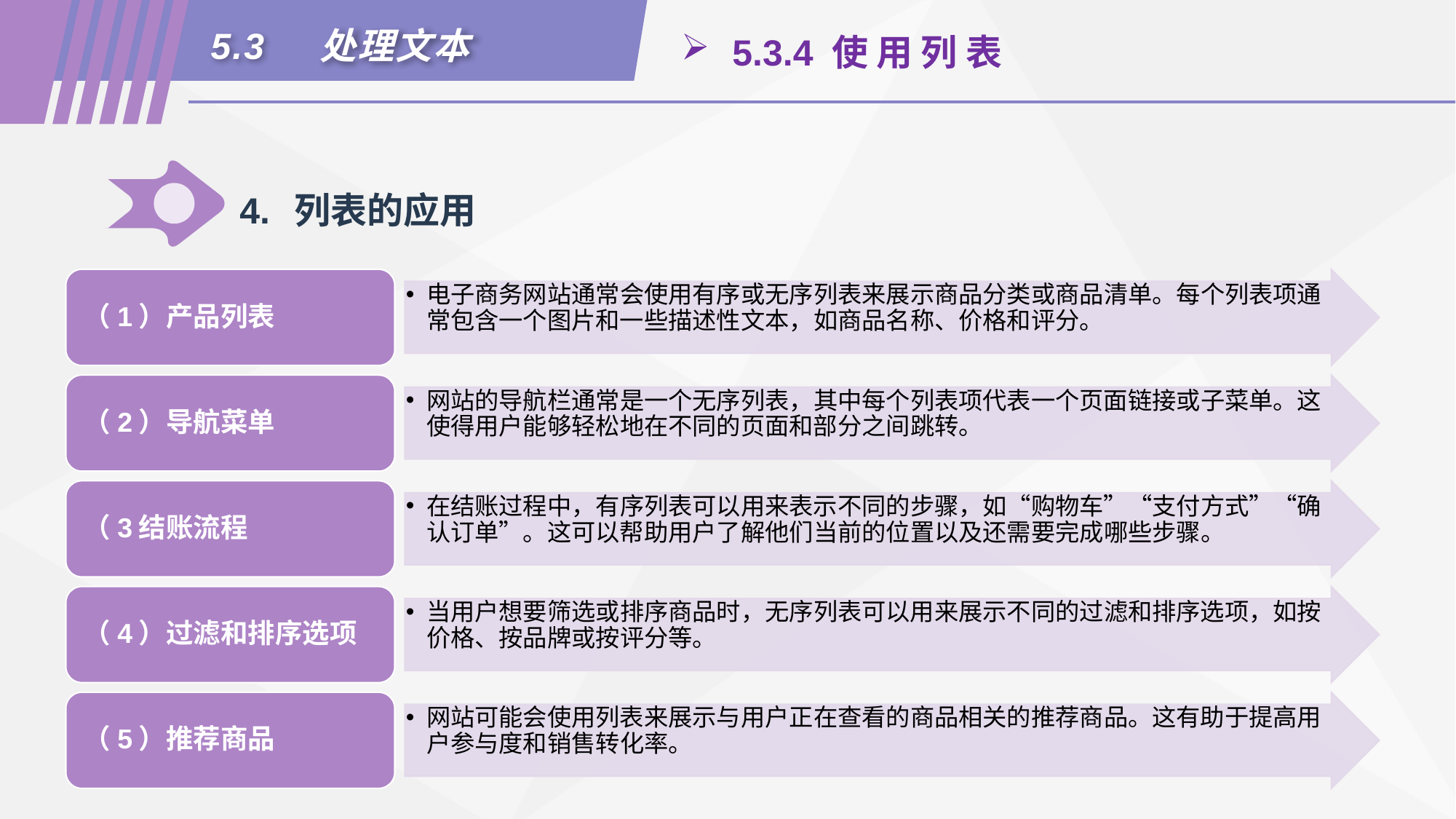

5.3	处理文本
 5.3.4 使 用 列 表

4.	列表的应用
电子商务网站通常会使用有序或无序列表来展示商品分类或商品清单。每个列表项通常包含一个图片和一些描述性文本，如商品名称、价格和评分。
（1）产品列表
网站的导航栏通常是一个无序列表，其中每个列表项代表一个页面链接或子菜单。这使得用户能够轻松地在不同的页面和部分之间跳转。
（2）导航菜单
在结账过程中，有序列表可以用来表示不同的步骤，如“购物车”“支付方式”“确认订单”。这可以帮助用户了解他们当前的位置以及还需要完成哪些步骤。
（3结账流程
当用户想要筛选或排序商品时，无序列表可以用来展示不同的过滤和排序选项，如按价格、按品牌或按评分等。
（4）过滤和排序选项
网站可能会使用列表来展示与用户正在查看的商品相关的推荐商品。这有助于提高用户参与度和销售转化率。
（5）推荐商品